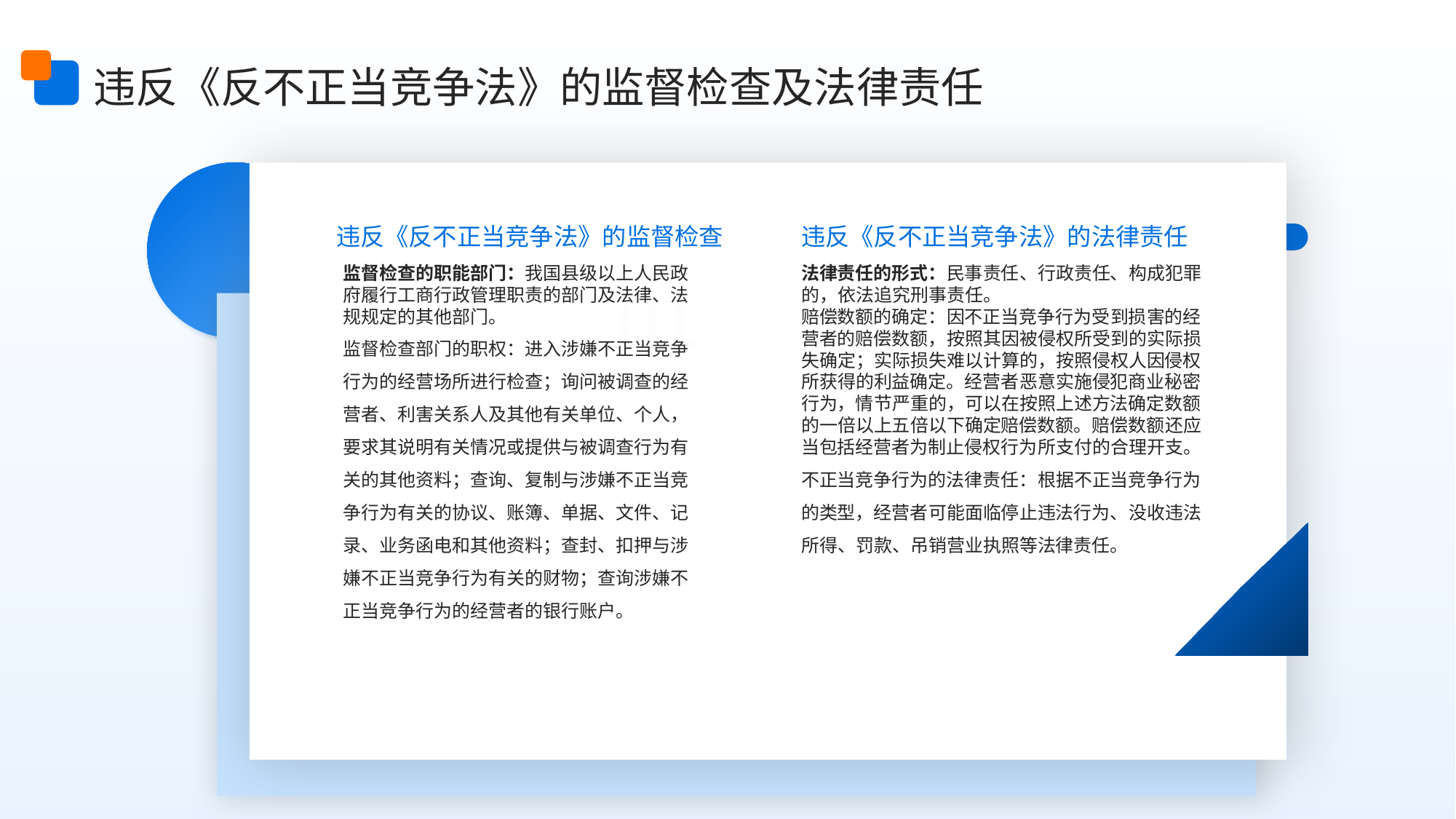

违反《反不正当竞争法》的监督检查及法律责任

01
违反《反不正当竞争法》的监督检查
违反《反不正当竞争法》的法律责任

监督检查的职能部门：我国县级以上人民政府履行工商行政管理职责的部门及法律、法规规定的其他部门。
监督检查部门的职权：进入涉嫌不正当竞争行为的经营场所进行检查；询问被调查的经营者、利害关系人及其他有关单位、个人，要求其说明有关情况或提供与被调查行为有关的其他资料；查询、复制与涉嫌不正当竞争行为有关的协议、账簿、单据、文件、记录、业务函电和其他资料；查封、扣押与涉嫌不正当竞争行为有关的财物；查询涉嫌不正当竞争行为的经营者的银行账户。
法律责任的形式：民事责任、行政责任、构成犯罪的，依法追究刑事责任。
赔偿数额的确定：因不正当竞争行为受到损害的经营者的赔偿数额，按照其因被侵权所受到的实际损失确定；实际损失难以计算的，按照侵权人因侵权所获得的利益确定。经营者恶意实施侵犯商业秘密行为，情节严重的，可以在按照上述方法确定数额的一倍以上五倍以下确定赔偿数额。赔偿数额还应当包括经营者为制止侵权行为所支付的合理开支。
不正当竞争行为的法律责任：根据不正当竞争行为的类型，经营者可能面临停止违法行为、没收违法所得、罚款、吊销营业执照等法律责任。